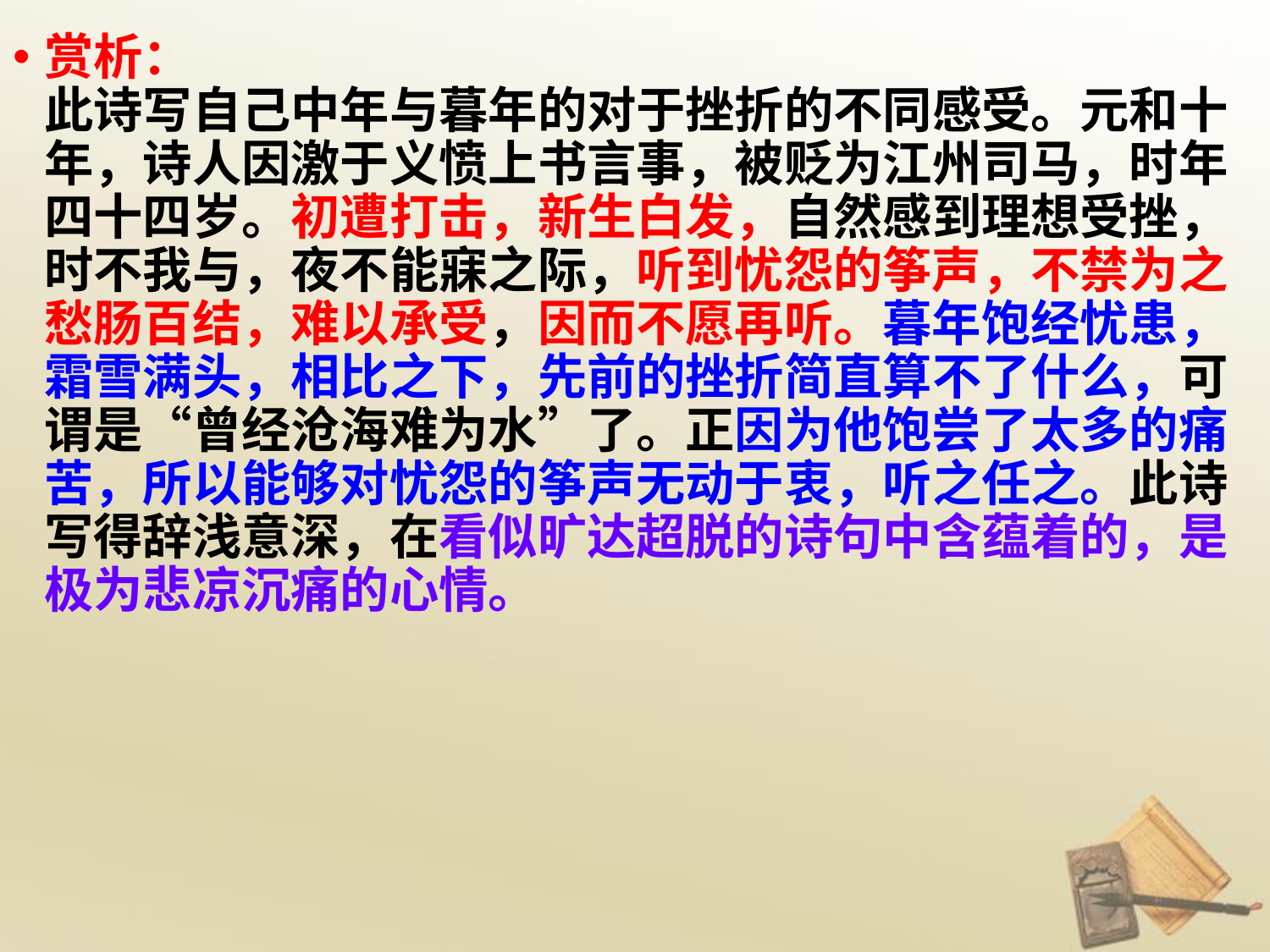

赏析：
此诗写自己中年与暮年的对于挫折的不同感受。元和十年，诗人因激于义愤上书言事，被贬为江州司马，时年四十四岁。初遭打击，新生白发，自然感到理想受挫，时不我与，夜不能寐之际，听到忧怨的筝声，不禁为之愁肠百结，难以承受，因而不愿再听。暮年饱经忧患，霜雪满头，相比之下，先前的挫折简直算不了什么，可谓是“曾经沧海难为水”了。正因为他饱尝了太多的痛苦，所以能够对忧怨的筝声无动于衷，听之任之。此诗写得辞浅意深，在看似旷达超脱的诗句中含蕴着的，是极为悲凉沉痛的心情。